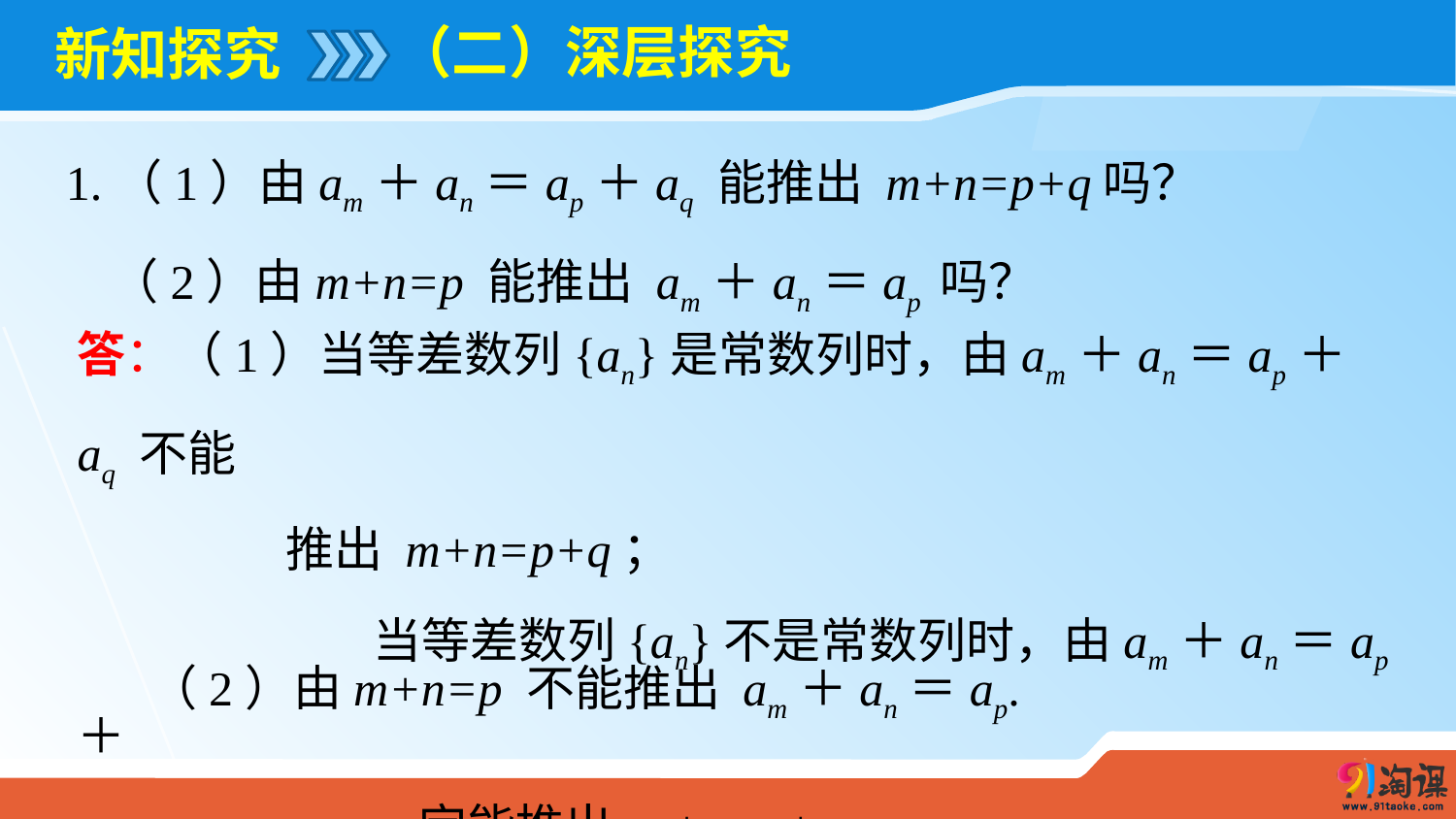

（二）深层探究
# 新知探究
1.（1）由am＋an＝ap＋aq 能推出 m+n=p+q吗？
   （2）由m+n=p 能推出 am＋an＝ap 吗？

答：（1）当等差数列{an}是常数列时，由am＋an＝ap＋aq 不能
                  推出 m+n=p+q；
                          当等差数列{an}不是常数列时，由am＋an＝ap＋
                   aq 一定能推出 m+n=p+q.
（2）由m+n=p 不能推出 am＋an＝ap.